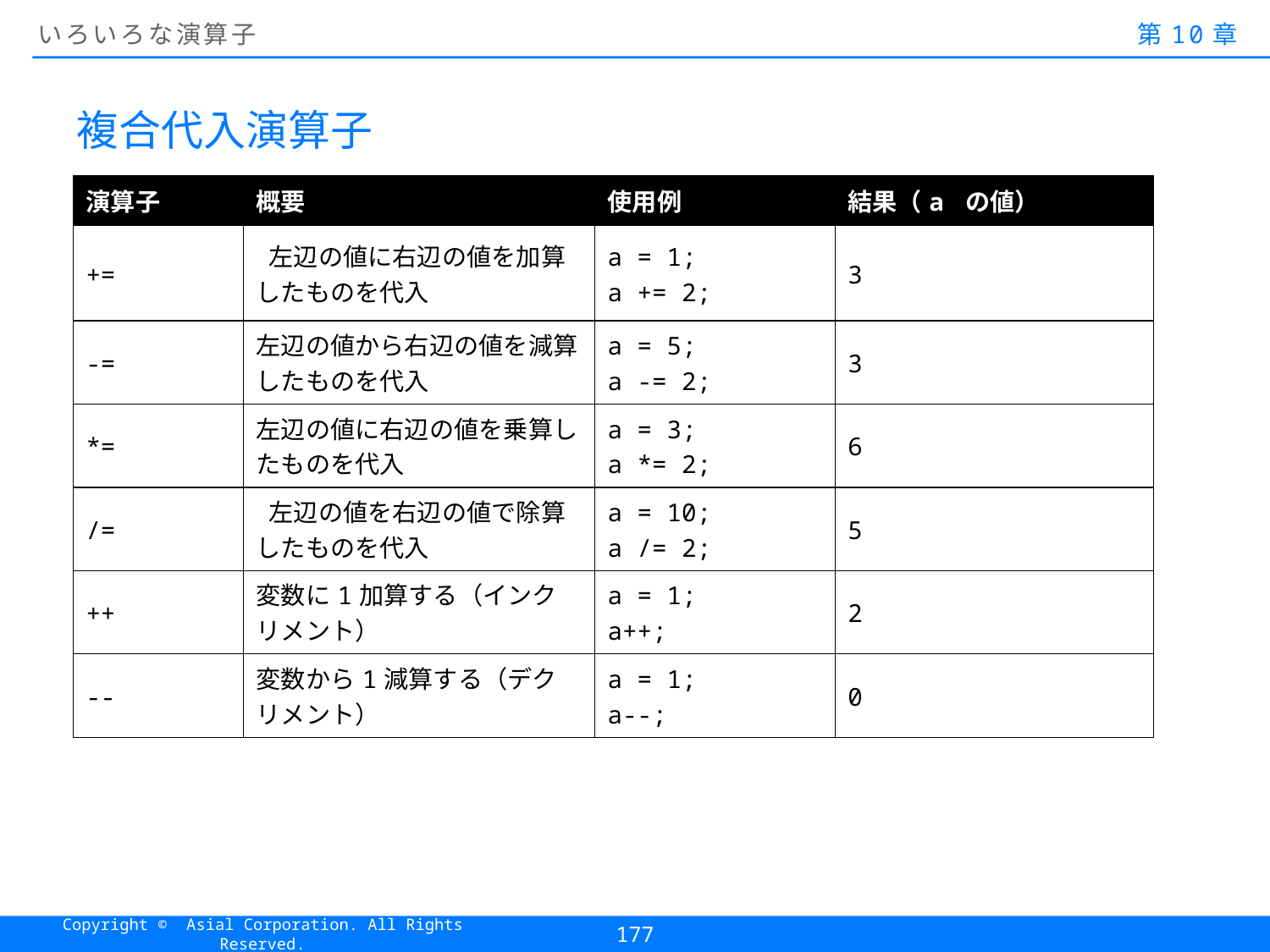

# いろいろな演算子
第10章
複合代入演算子
| 演算子 | 概要 | 使用例 | 結果（a の値） |
| --- | --- | --- | --- |
| += | 左辺の値に右辺の値を加算したものを代入 | a = 1; a += 2; | 3 |
| -= | 左辺の値から右辺の値を減算したものを代入 | a = 5; a -= 2; | 3 |
| \*= | 左辺の値に右辺の値を乗算したものを代入 | a = 3; a \*= 2; | 6 |
| /= | 左辺の値を右辺の値で除算したものを代入 | a = 10; a /= 2; | 5 |
| ++ | 変数に1加算する（インク リメント） | a = 1; a++; | 2 |
| -- | 変数から1減算する（デク リメント） | a = 1; a--; | 0 |
177